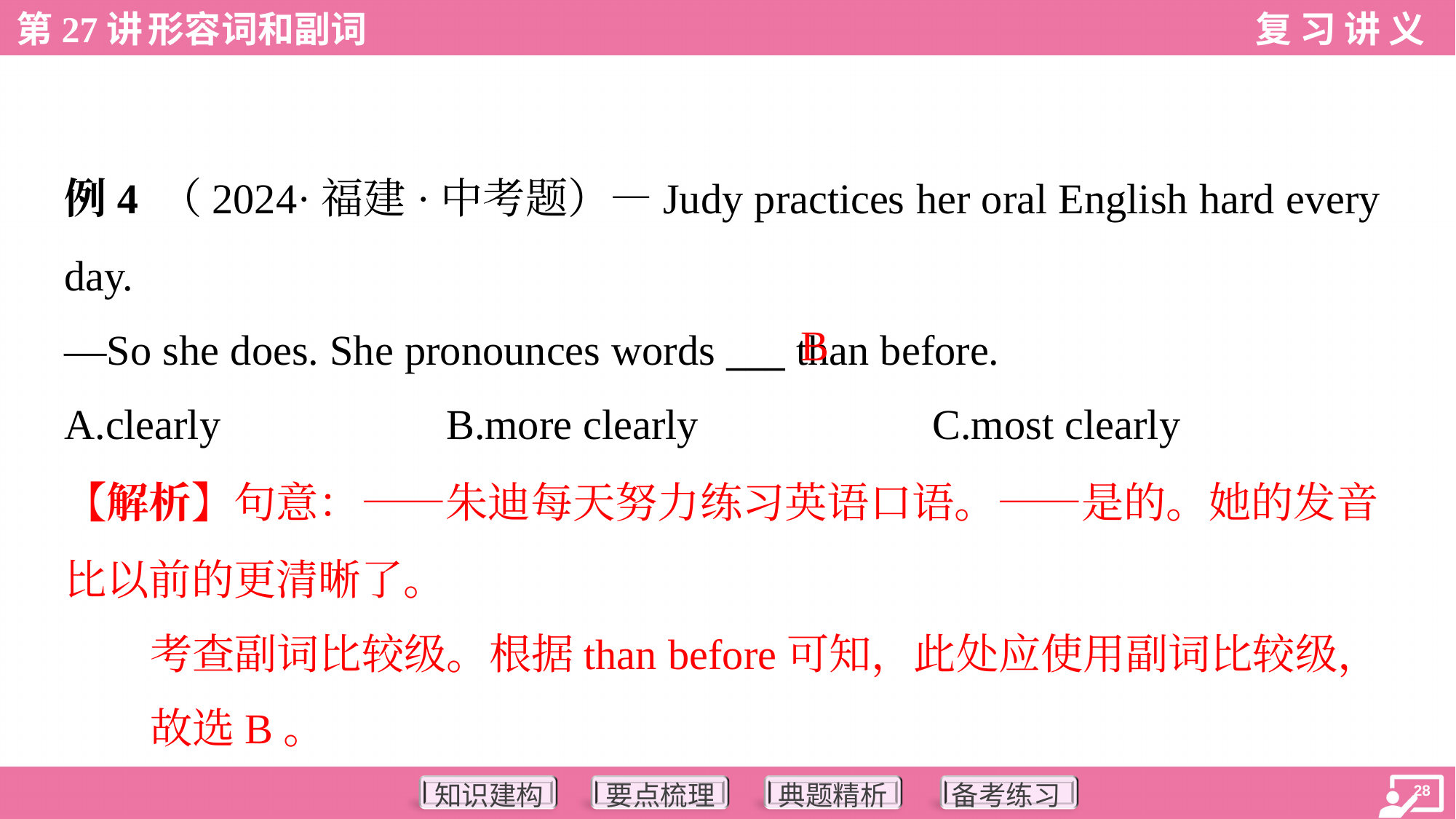

例4 （2024·福建·中考题）—Judy practices her oral English hard every
day.
—So she does. She pronounces words ___ than before.
B
A.clearly	B.more clearly	C.most clearly
【解析】句意：——朱迪每天努力练习英语口语。——是的。她的发音
比以前的更清晰了。
考查副词比较级。根据than before可知，此处应使用副词比较级，
故选B。